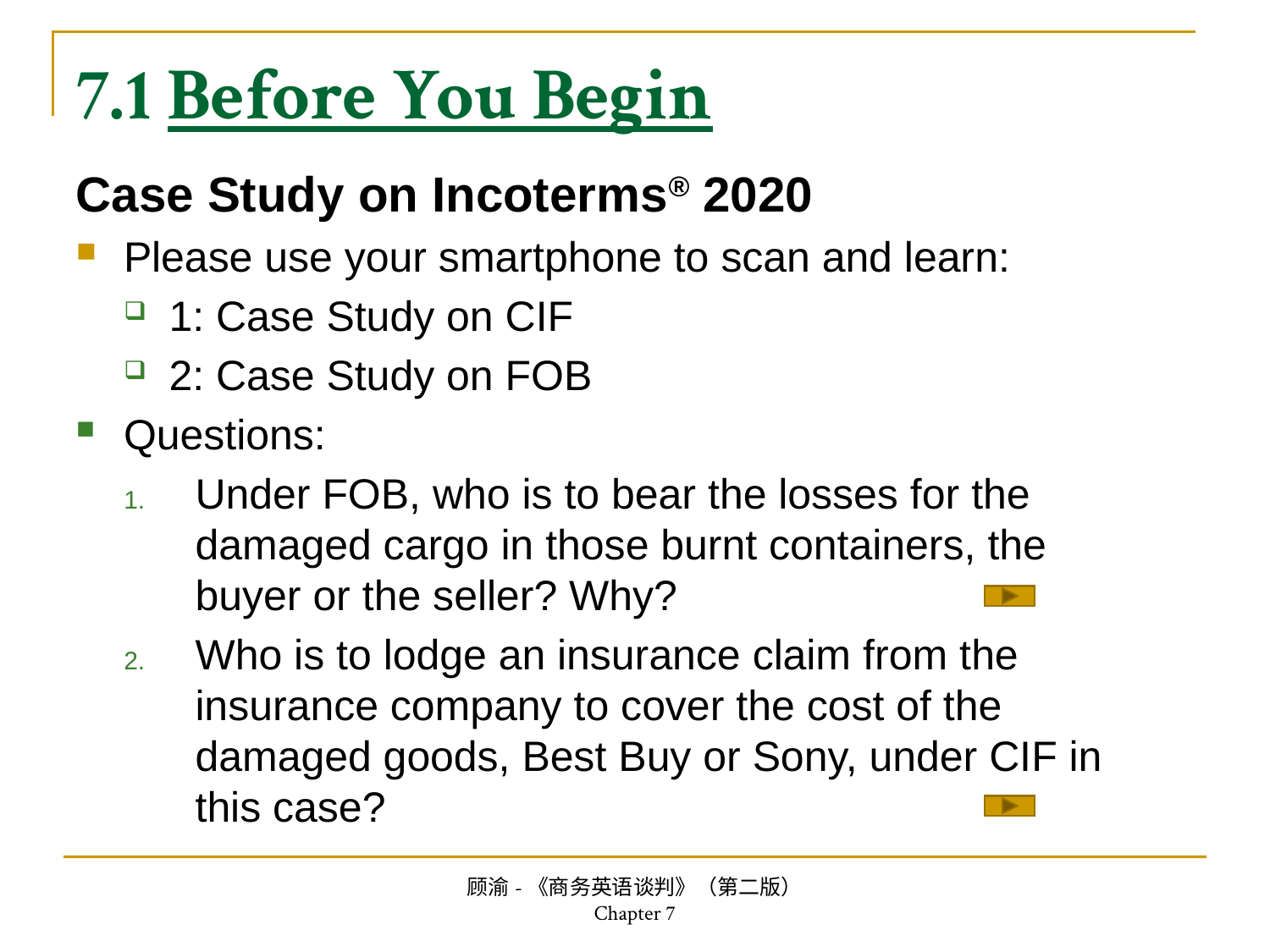

# 7.1 Before You Begin
Case Study on Incoterms® 2020
Please use your smartphone to scan and learn:
1: Case Study on CIF
2: Case Study on FOB
Questions:
Under FOB, who is to bear the losses for the damaged cargo in those burnt containers, the buyer or the seller? Why?
Who is to lodge an insurance claim from the insurance company to cover the cost of the damaged goods, Best Buy or Sony, under CIF in this case?

6
顾渝-《商务英语谈判》（第二版） Chapter 7